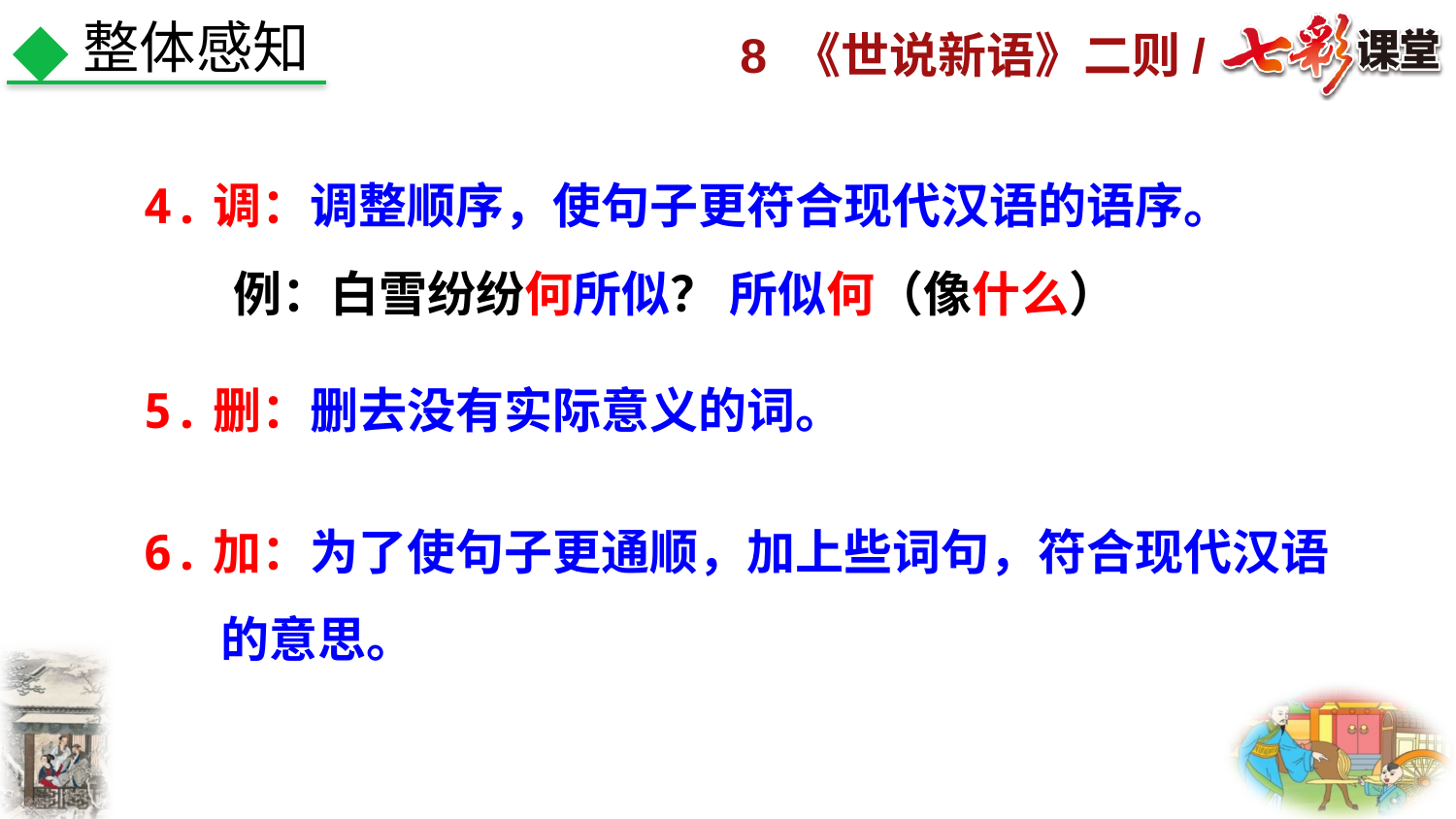

整体感知

4.调：调整顺序，使句子更符合现代汉语的语序。
例：白雪纷纷何所似？ 所似何（像什么）
5.删：删去没有实际意义的词。
6.加：为了使句子更通顺，加上些词句，符合现代汉语
      的意思。